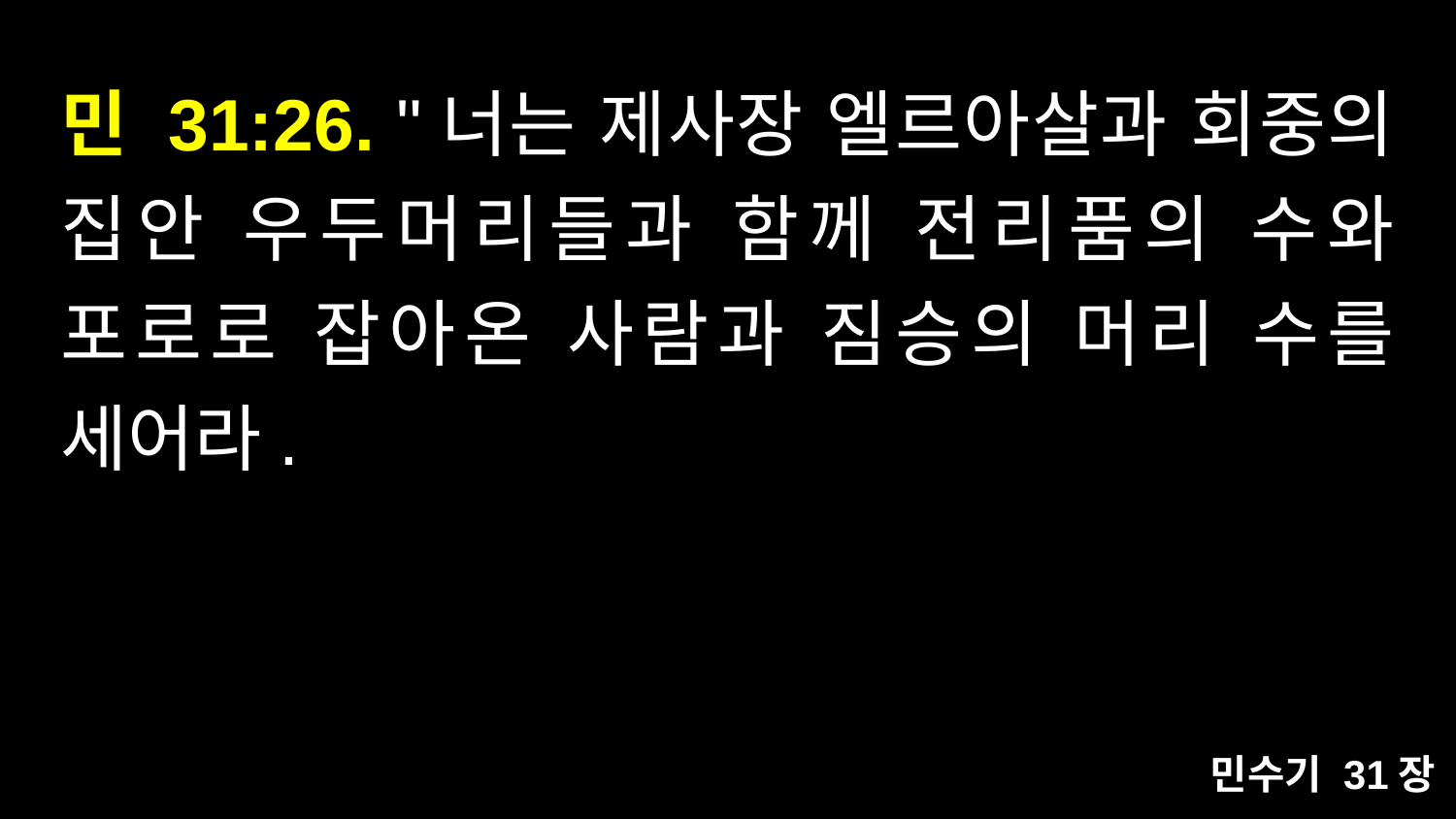

# 민 31:26. "너는 제사장 엘르아살과 회중의 집안 우두머리들과 함께 전리품의 수와 포로로 잡아온 사람과 짐승의 머리 수를 세어라.
민수기 31장